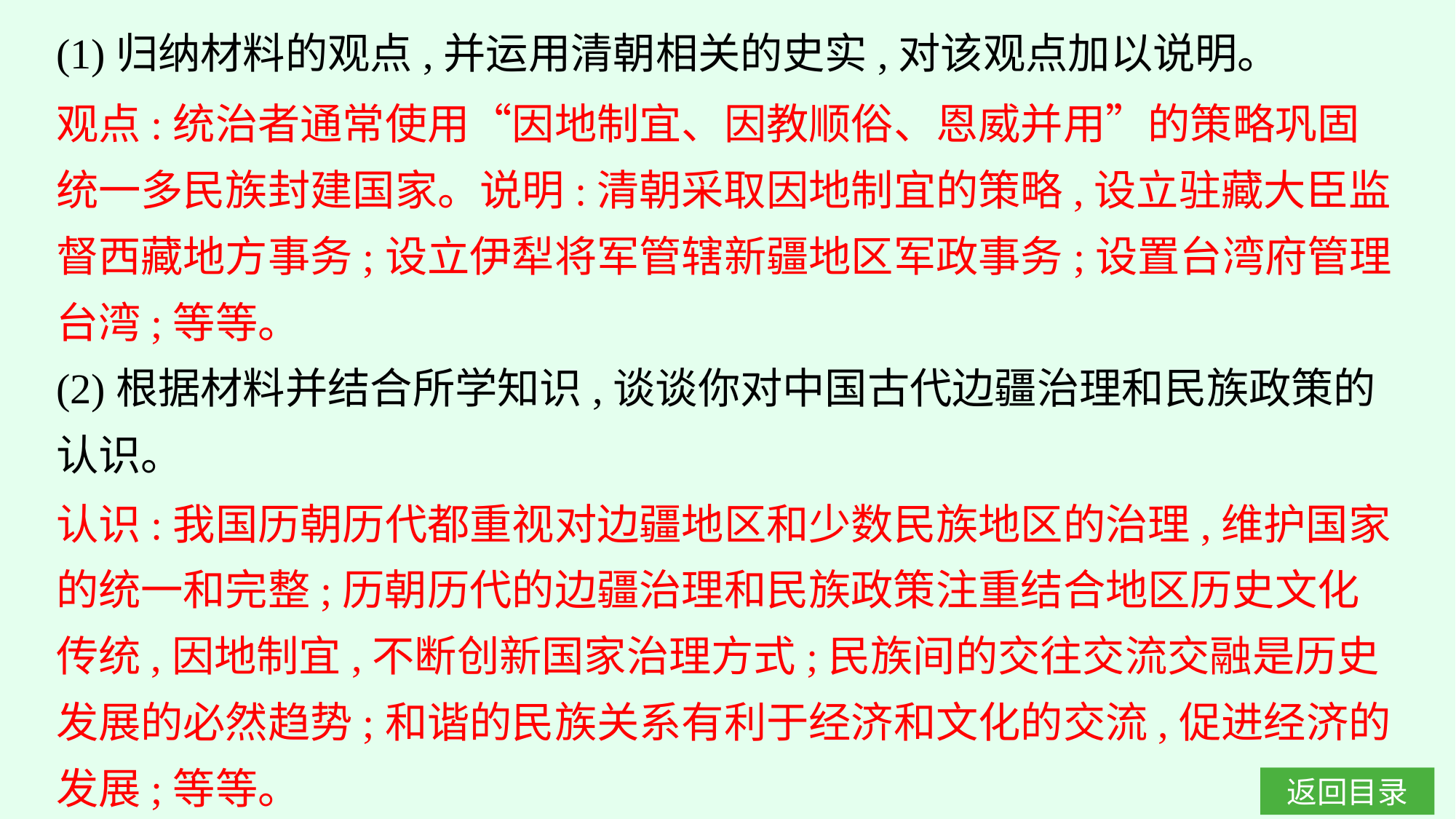

(1)归纳材料的观点,并运用清朝相关的史实,对该观点加以说明。
观点:统治者通常使用“因地制宜、因教顺俗、恩威并用”的策略巩固统一多民族封建国家。说明:清朝采取因地制宜的策略,设立驻藏大臣监督西藏地方事务;设立伊犁将军管辖新疆地区军政事务;设置台湾府管理台湾;等等。
(2)根据材料并结合所学知识,谈谈你对中国古代边疆治理和民族政策的认识。
认识:我国历朝历代都重视对边疆地区和少数民族地区的治理,维护国家的统一和完整;历朝历代的边疆治理和民族政策注重结合地区历史文化传统,因地制宜,不断创新国家治理方式;民族间的交往交流交融是历史发展的必然趋势;和谐的民族关系有利于经济和文化的交流,促进经济的发展;等等。